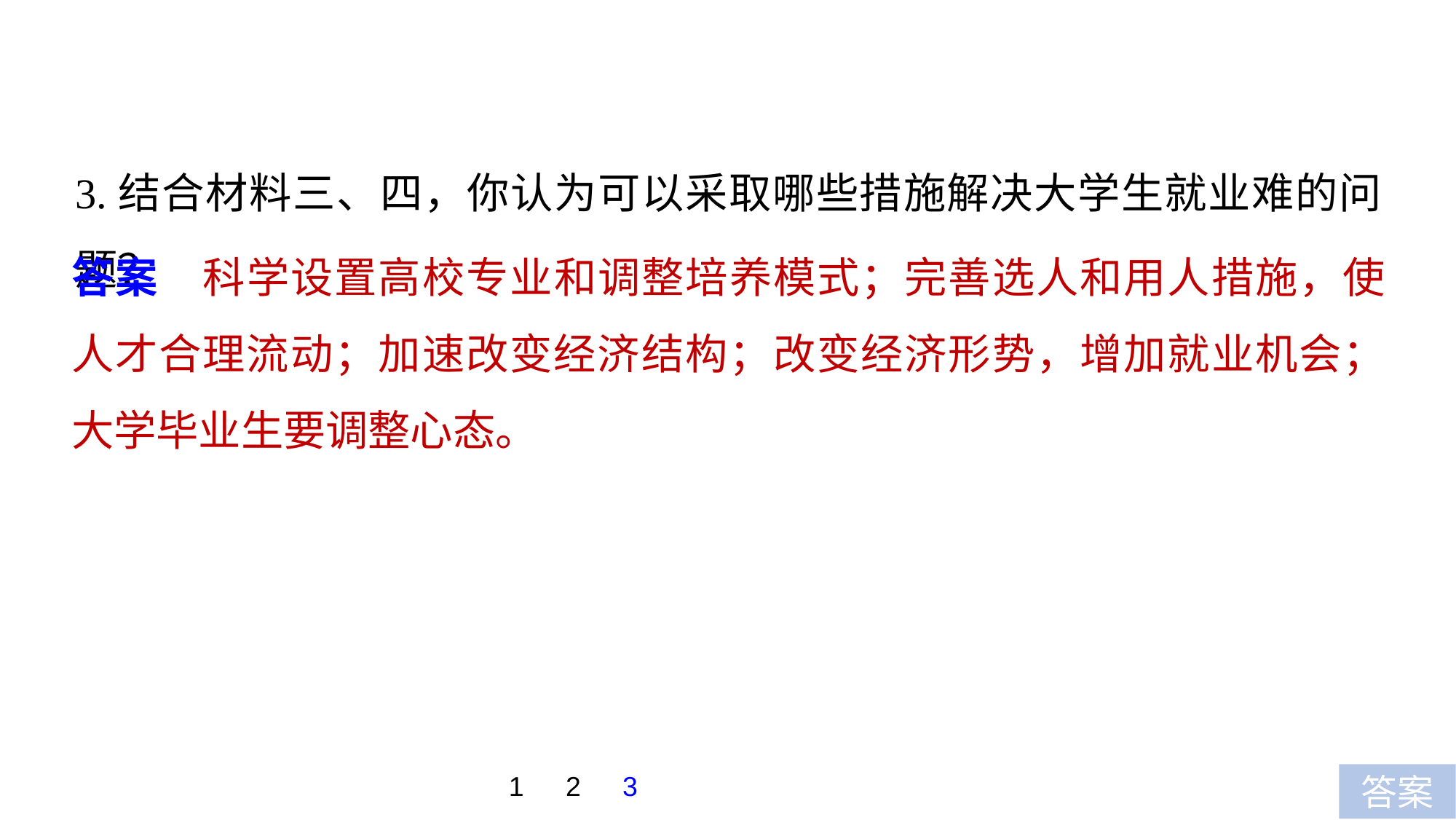

3.结合材料三、四，你认为可以采取哪些措施解决大学生就业难的问题？
答案　科学设置高校专业和调整培养模式；完善选人和用人措施，使人才合理流动；加速改变经济结构；改变经济形势，增加就业机会；大学毕业生要调整心态。
1
2
3
答案